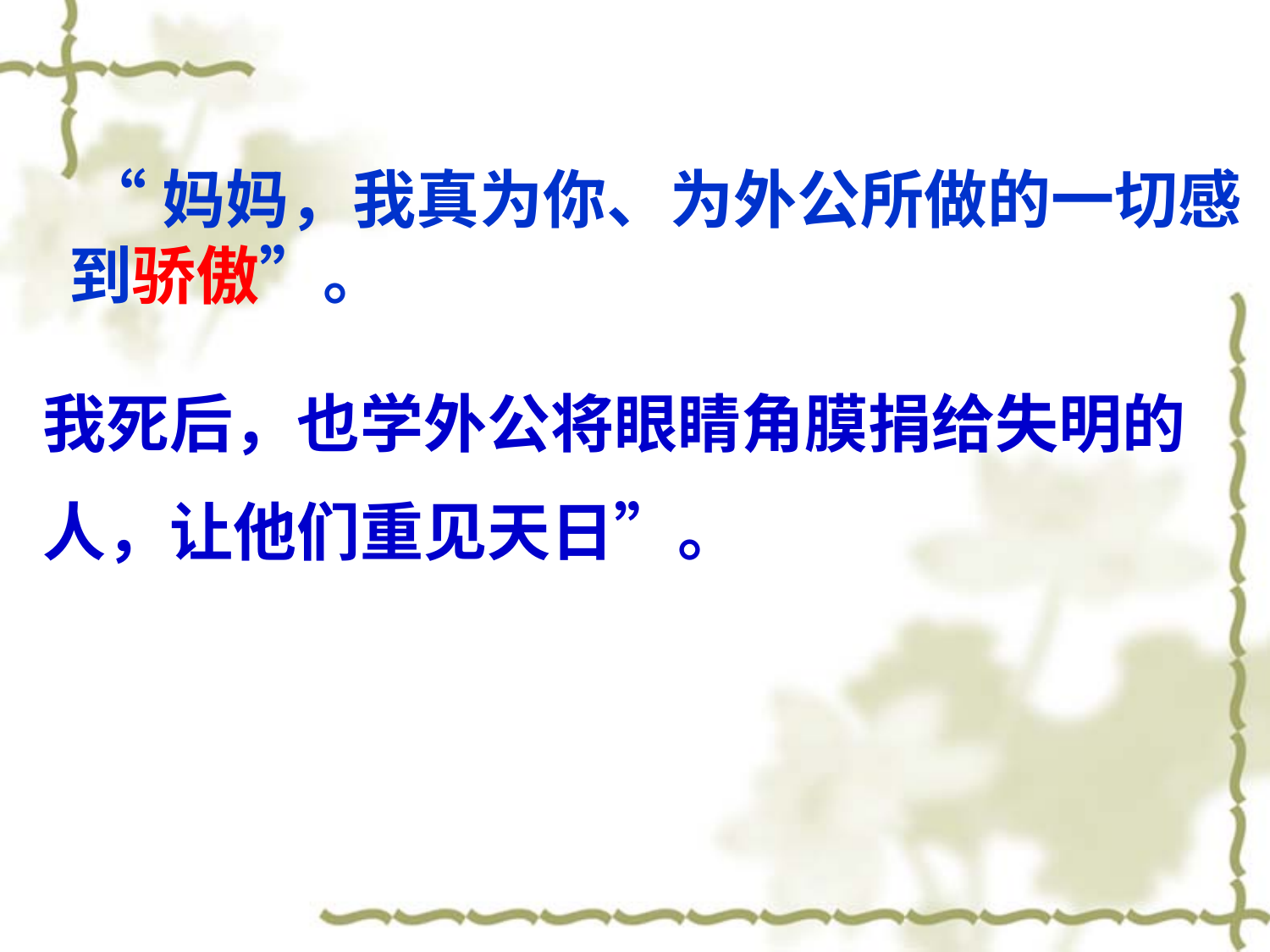

“妈妈，我真为你、为外公所做的一切感到骄傲”。
我死后，也学外公将眼睛角膜捐给失明的
人，让他们重见天日”。